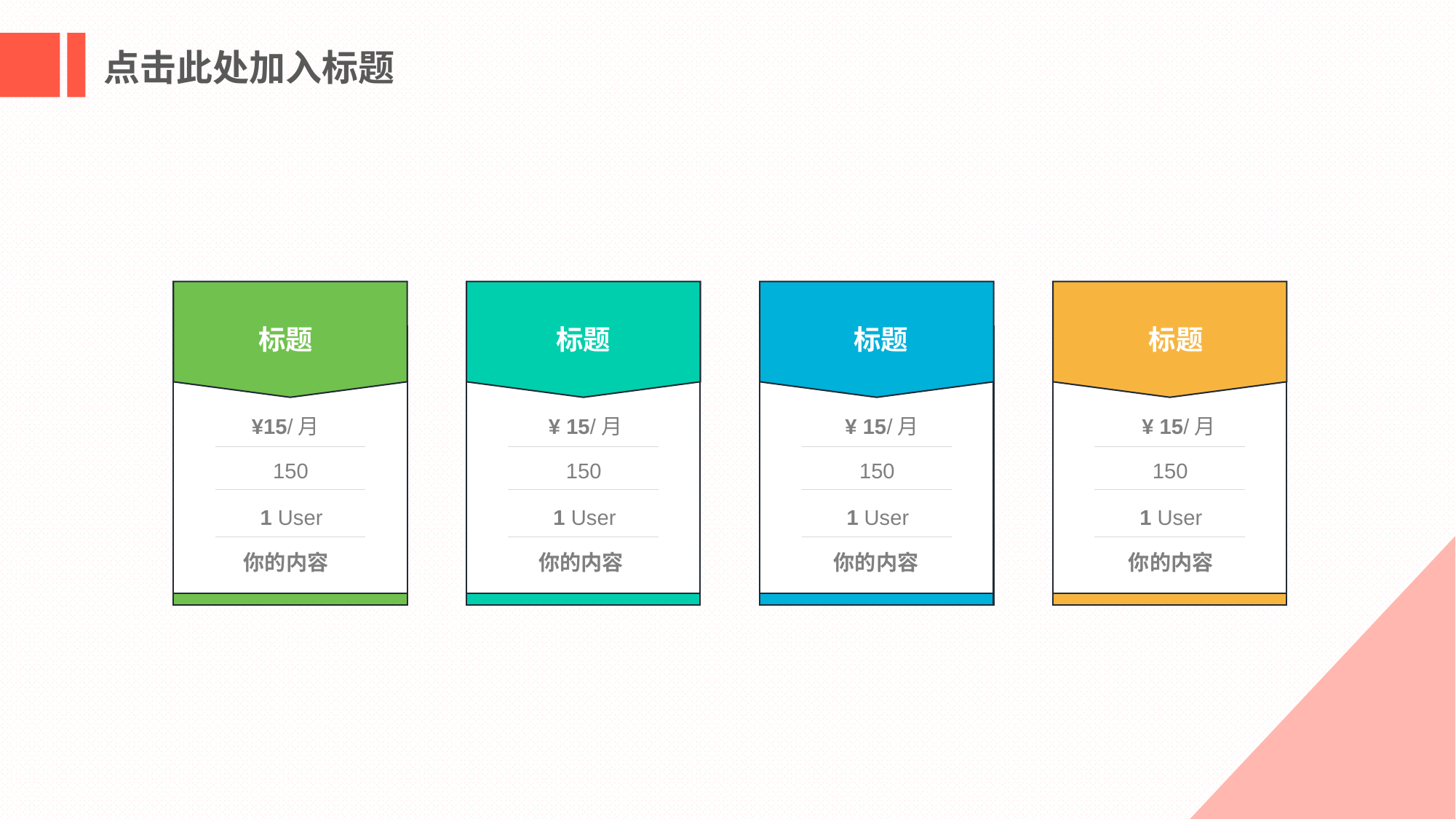

点击此处加入标题

标题
标题
标题
标题

¥15/月
¥ 15/月
¥ 15/月
¥ 15/月
150
150
150
150
1 User
1 User
1 User
1 User

你的内容
你的内容
你的内容
你的内容